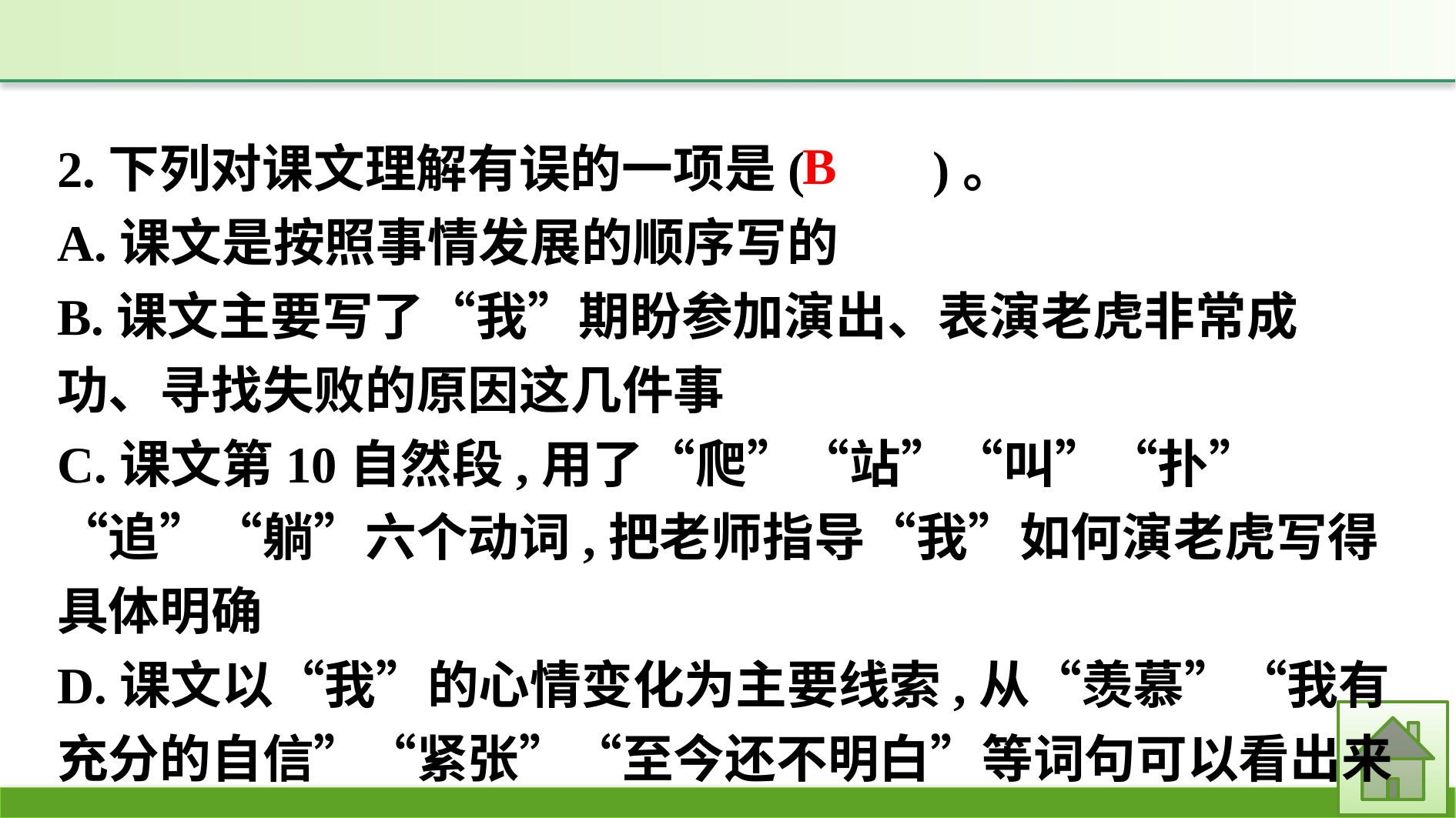

2.下列对课文理解有误的一项是(　　)。
A.课文是按照事情发展的顺序写的
B.课文主要写了“我”期盼参加演出、表演老虎非常成功、寻找失败的原因这几件事
C.课文第10自然段,用了“爬”“站”“叫”“扑”“追”“躺”六个动词,把老师指导“我”如何演老虎写得具体明确
D.课文以“我”的心情变化为主要线索,从“羡慕”“我有充分的自信”“紧张”“至今还不明白”等词句可以看出来
B